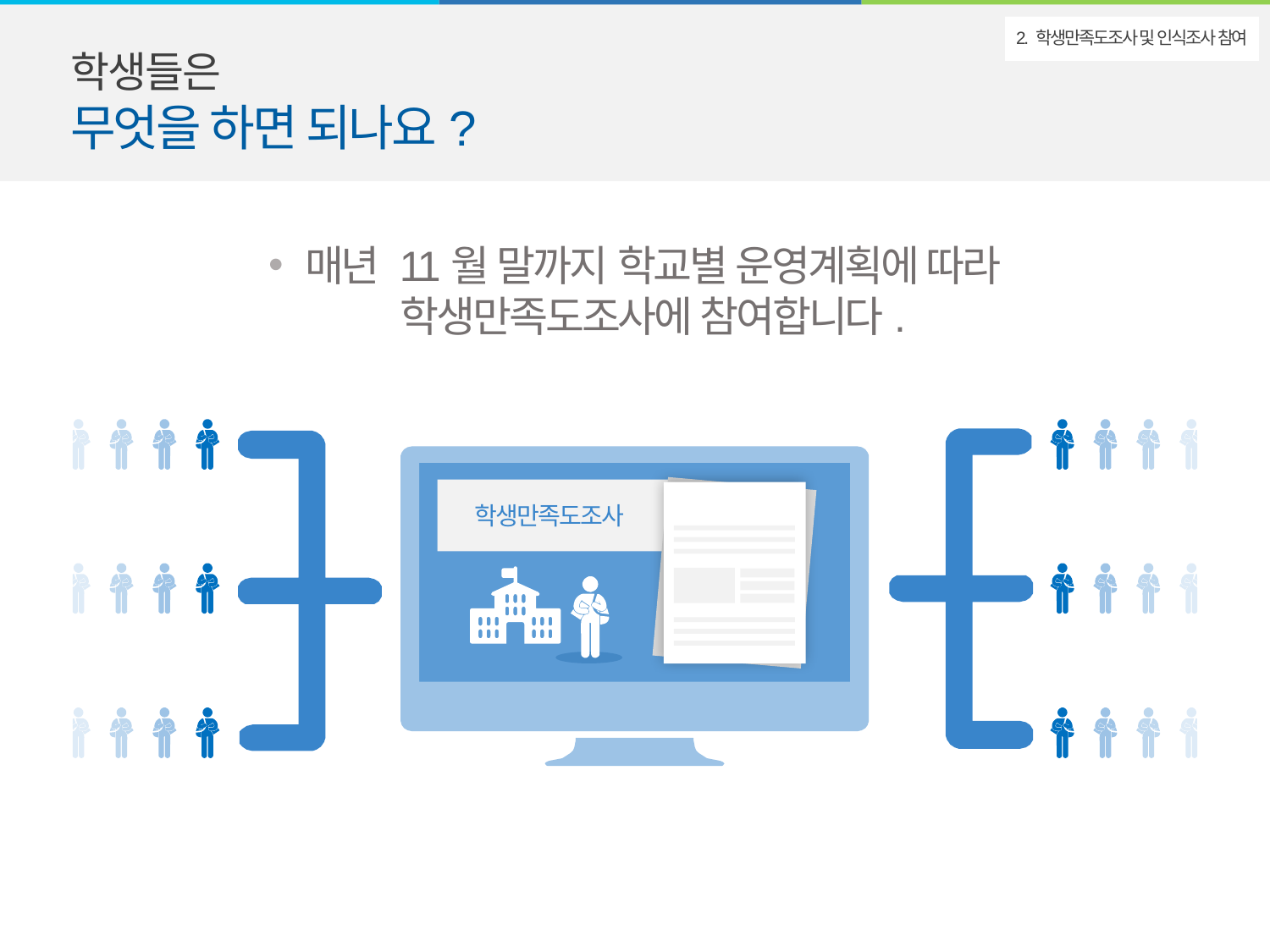

학생들은
무엇을 하면 되나요?
2. 학생만족도조사 및 인식조사 참여
매년 11월 말까지 학교별 운영계획에 따라
학생만족도조사에 참여합니다.

학생만족도조사